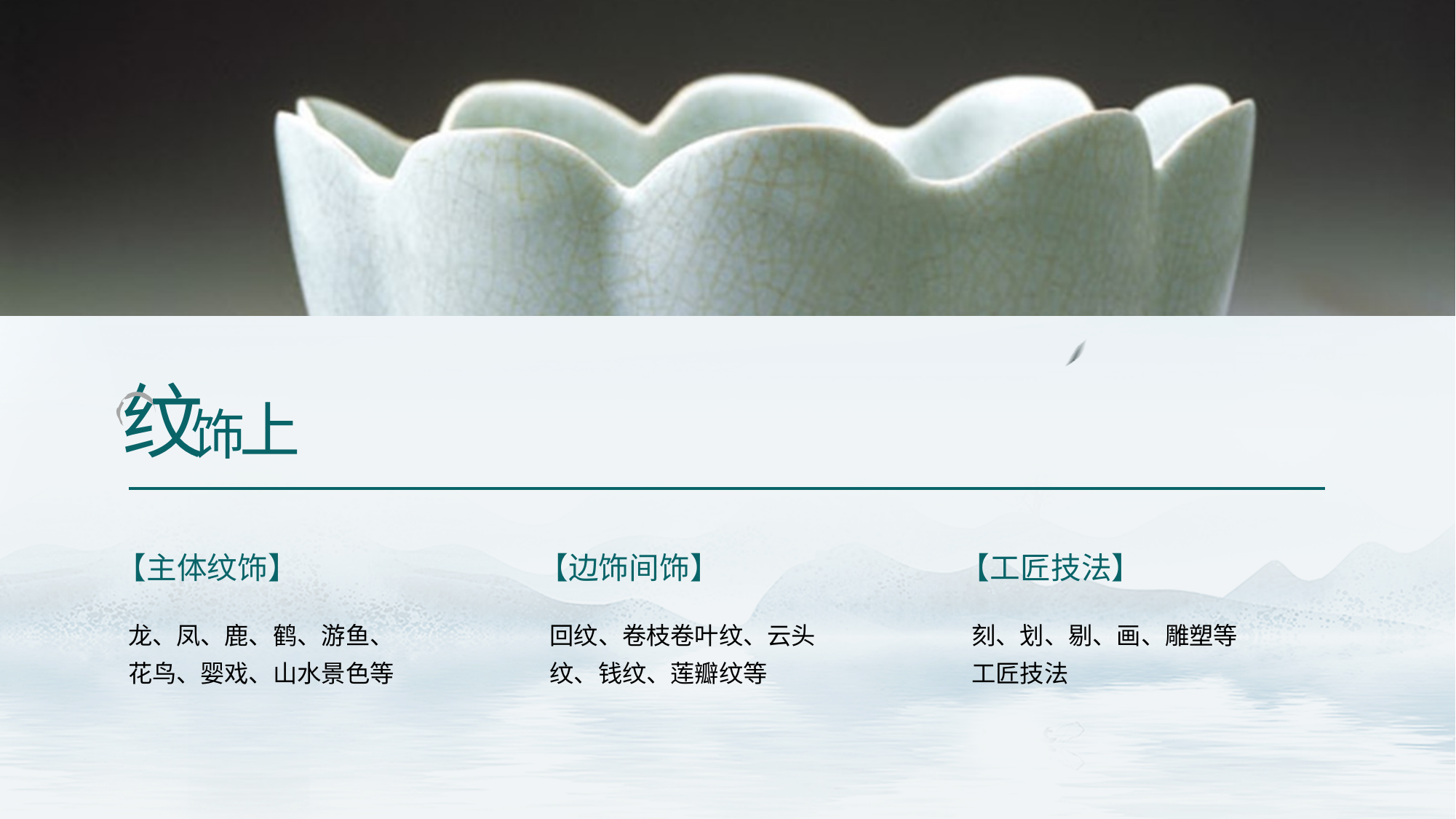

纹

上
饰
【主体纹饰】
【边饰间饰】
【工匠技法】
龙、凤、鹿、鹤、游鱼、花鸟、婴戏、山水景色等
回纹、卷枝卷叶纹、云头纹、钱纹、莲瓣纹等
刻、划、剔、画、雕塑等工匠技法